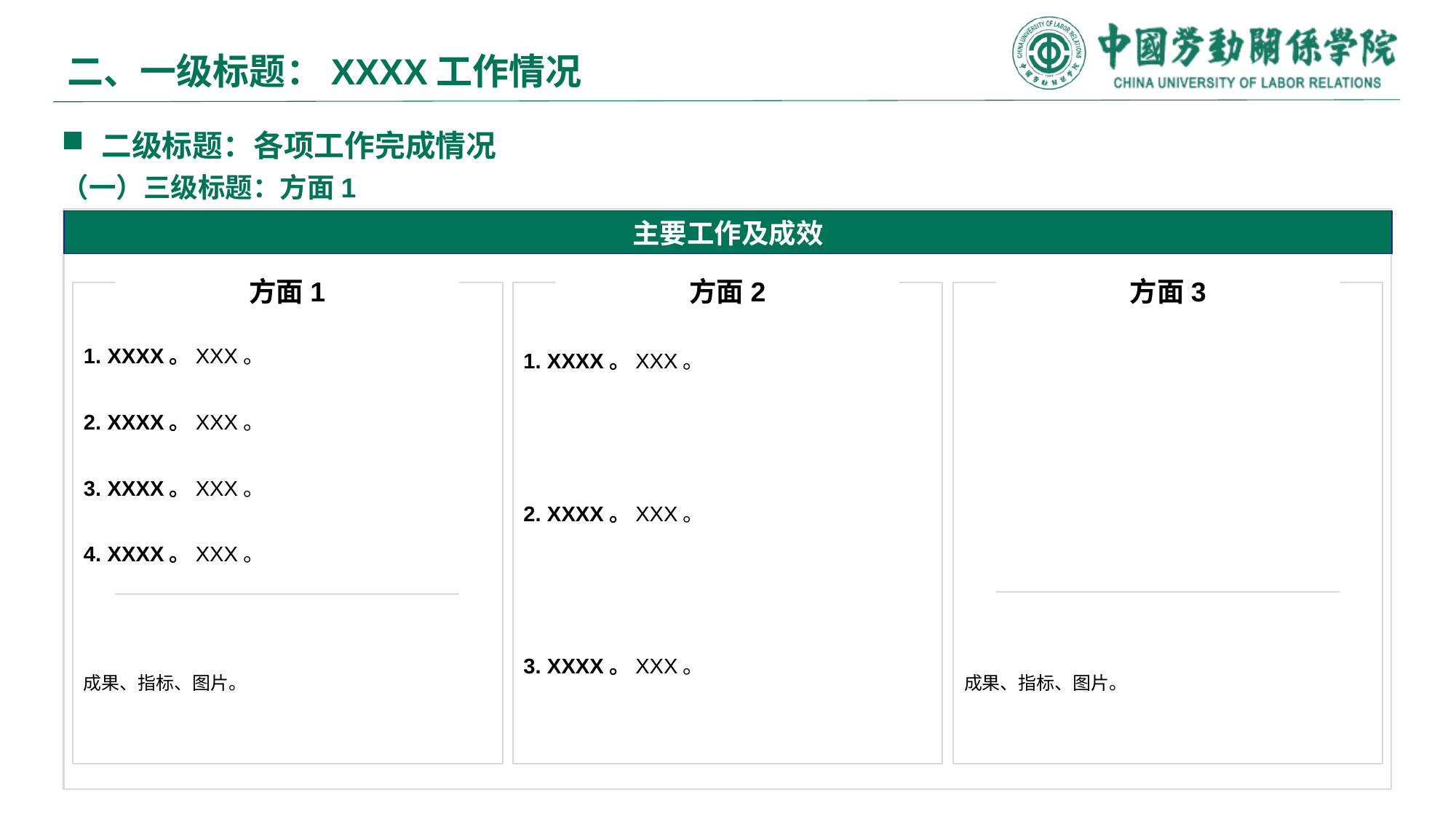

二、一级标题：XXXX工作情况
二级标题：各项工作完成情况

（一）三级标题：方面1

主要工作及成效
方面1
方面2
方面3

1. XXXX。XXX。

2. XXXX。XXX。

3. XXXX。XXX。

4. XXXX。XXX。

1. XXXX。XXX。

2. XXXX。XXX。

3. XXXX。XXX。
成果、指标、图片。
成果、指标、图片。
4